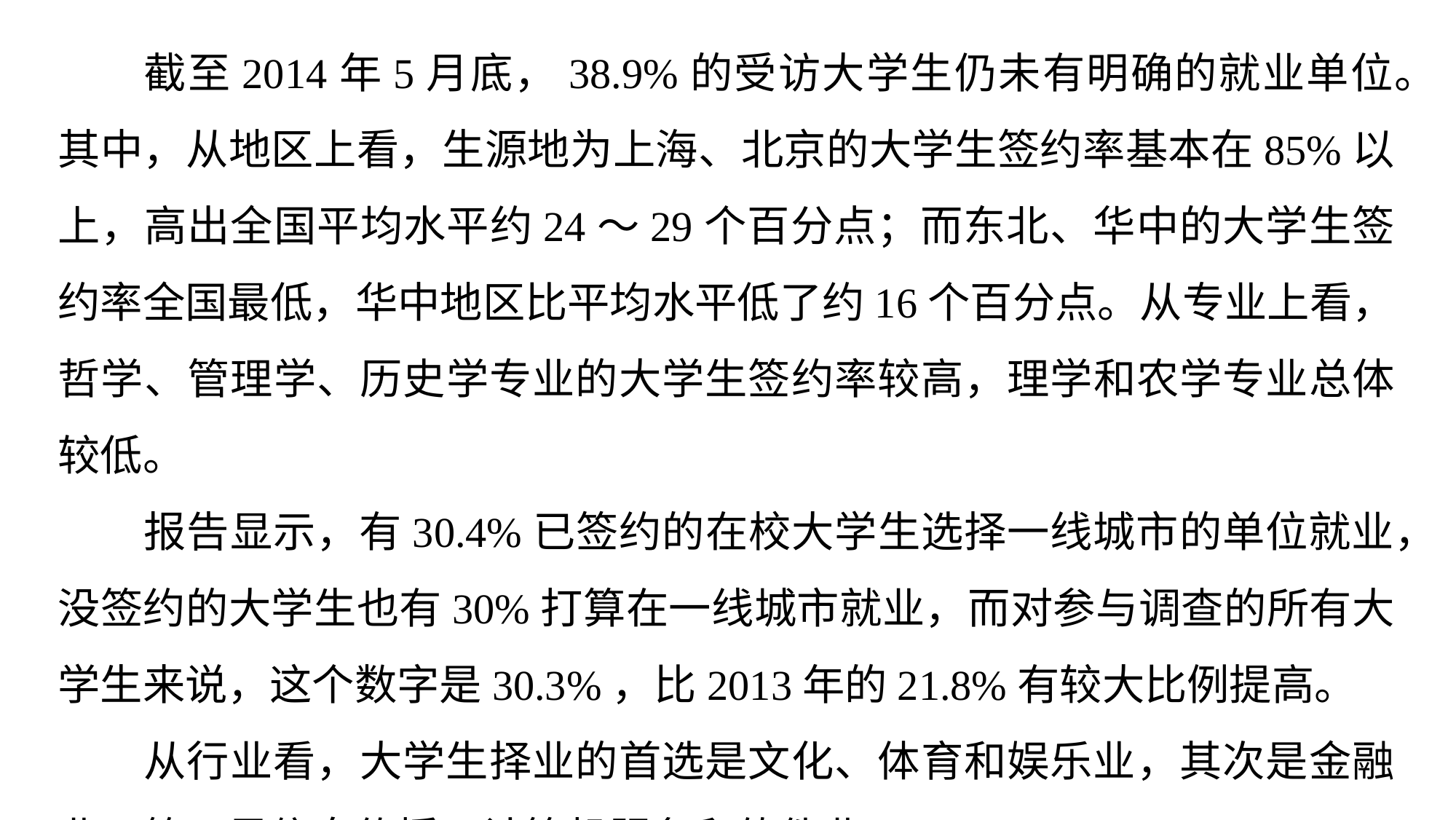

截至2014年5月底，38.9%的受访大学生仍未有明确的就业单位。其中，从地区上看，生源地为上海、北京的大学生签约率基本在85%以上，高出全国平均水平约24～29个百分点；而东北、华中的大学生签约率全国最低，华中地区比平均水平低了约16个百分点。从专业上看，哲学、管理学、历史学专业的大学生签约率较高，理学和农学专业总体较低。
报告显示，有30.4%已签约的在校大学生选择一线城市的单位就业，没签约的大学生也有30%打算在一线城市就业，而对参与调查的所有大学生来说，这个数字是30.3%，比2013年的21.8%有较大比例提高。
从行业看，大学生择业的首选是文化、体育和娱乐业，其次是金融业，第三是信息传播、计算机服务和软件业。